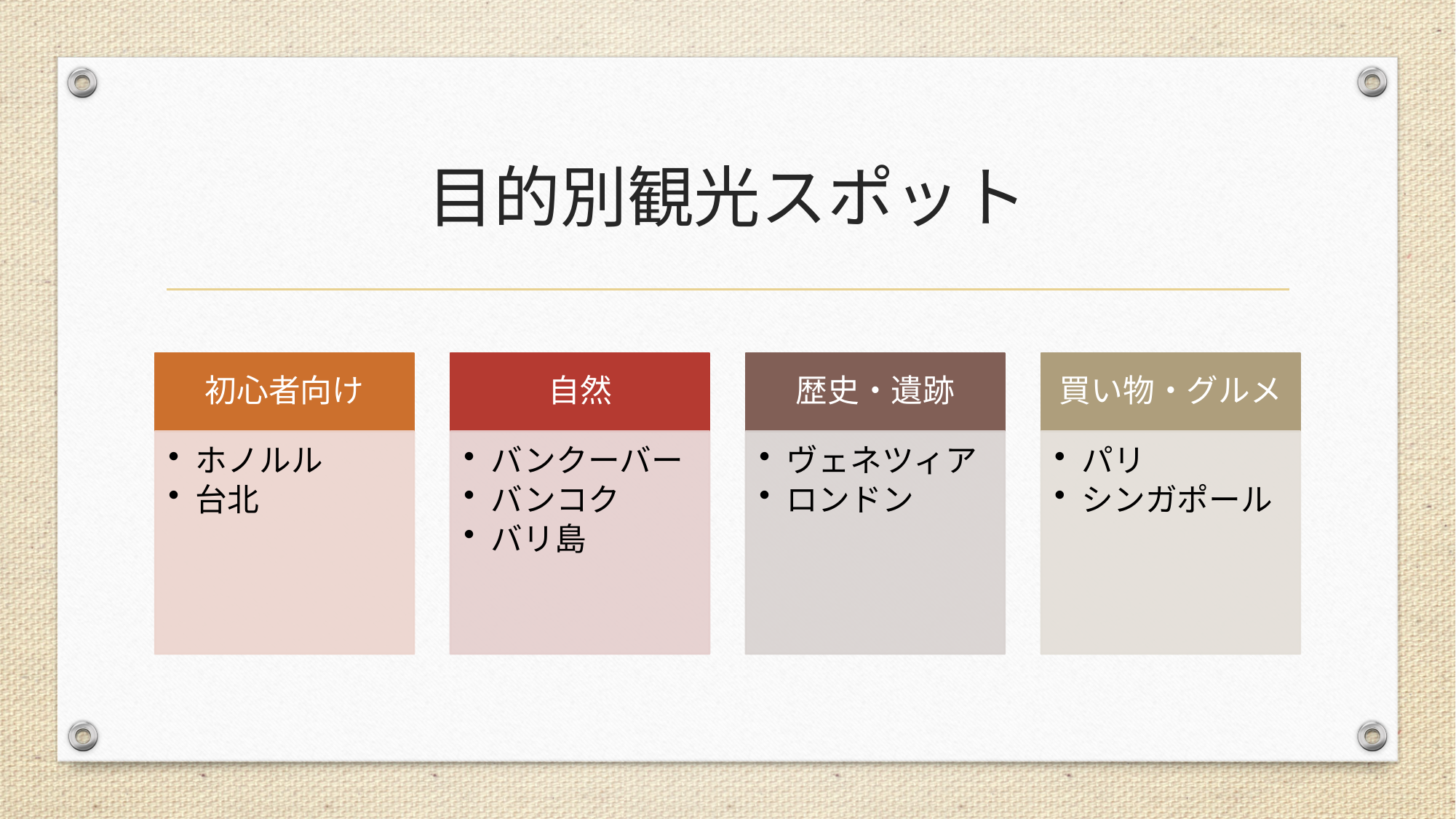

# 目的別観光スポット
初心者向け
ホノルル
台北
自然
バンクーバー
バンコク
バリ島
歴史・遺跡
ヴェネツィア
ロンドン
買い物・グルメ
パリ
シンガポール